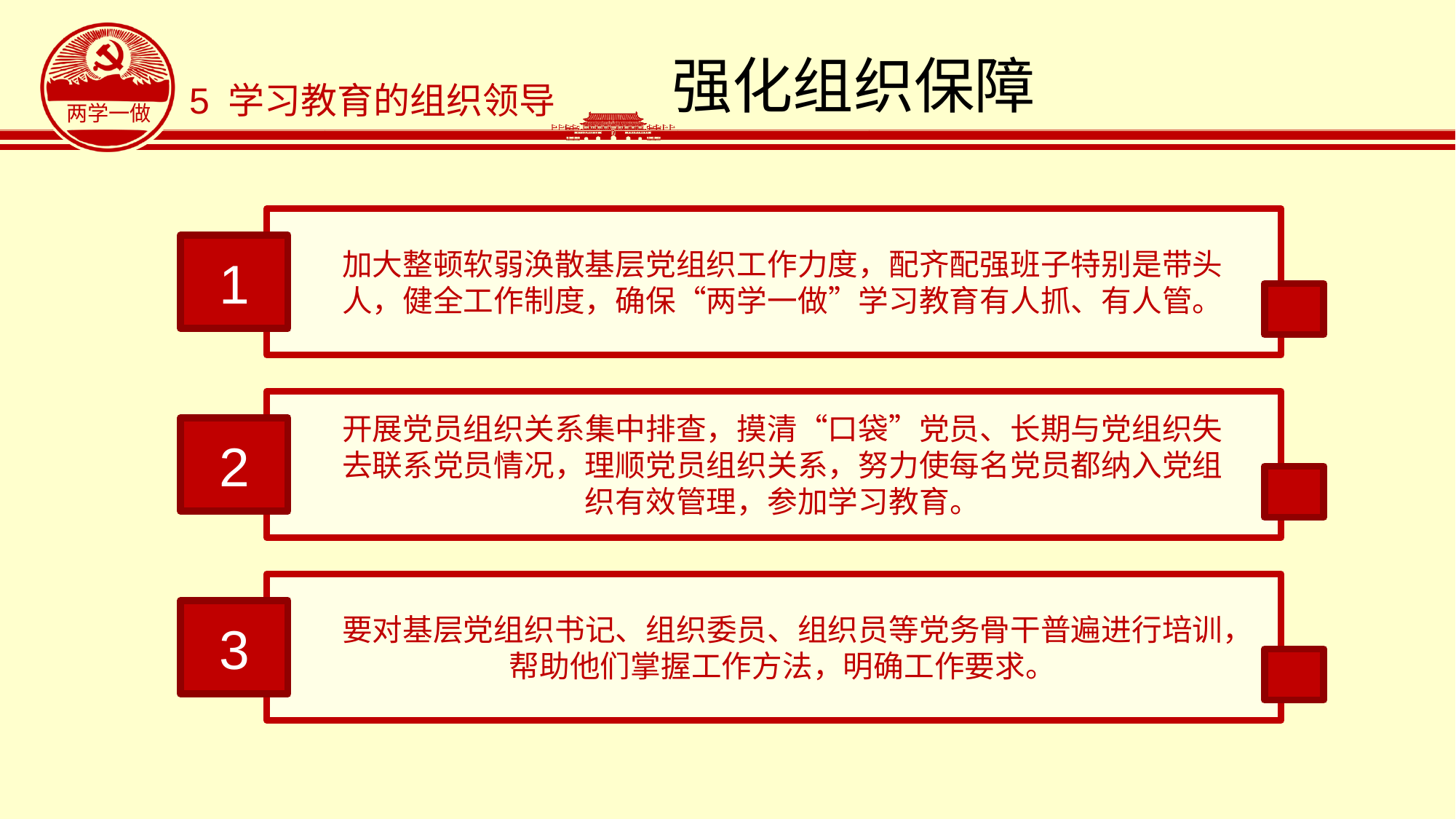

# 强化组织保障
5 学习教育的组织领导
加大整顿软弱涣散基层党组织工作力度，配齐配强班子特别是带头人，健全工作制度，确保“两学一做”学习教育有人抓、有人管。
1

开展党员组织关系集中排查，摸清“口袋”党员、长期与党组织失去联系党员情况，理顺党员组织关系，努力使每名党员都纳入党组织有效管理，参加学习教育。
2

要对基层党组织书记、组织委员、组织员等党务骨干普遍进行培训，帮助他们掌握工作方法，明确工作要求。
3